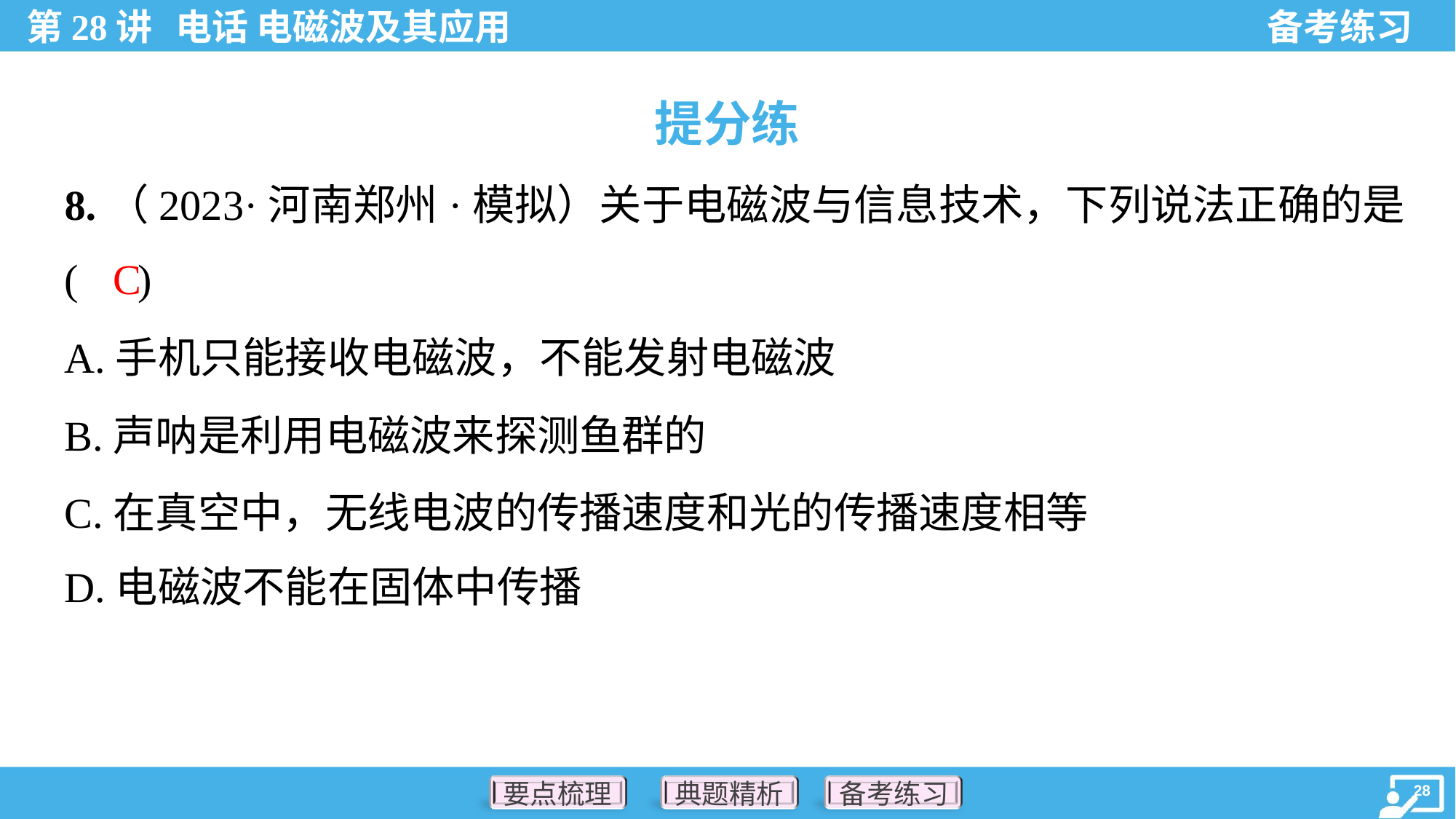

提分练
8.（2023·河南郑州·模拟）关于电磁波与信息技术，下列说法正确的是
(     )
C
A.手机只能接收电磁波，不能发射电磁波
B.声呐是利用电磁波来探测鱼群的
C.在真空中，无线电波的传播速度和光的传播速度相等
D.电磁波不能在固体中传播